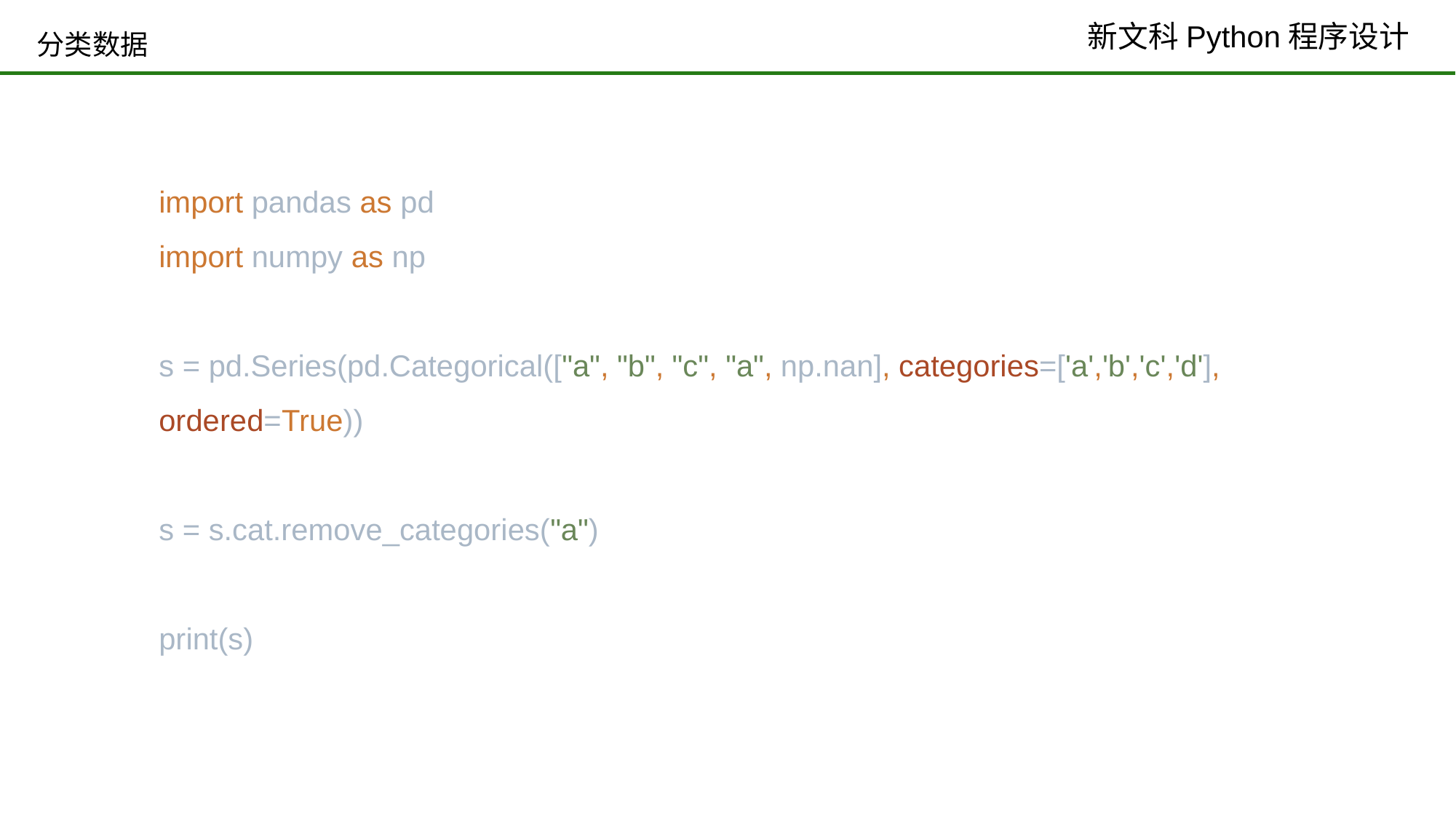

# 分类数据
import pandas as pd
import numpy as np
s = pd.Series(pd.Categorical(["a", "b", "c", "a", np.nan], categories=['a','b','c','d'], ordered=True))
s = s.cat.remove_categories("a")
print(s)